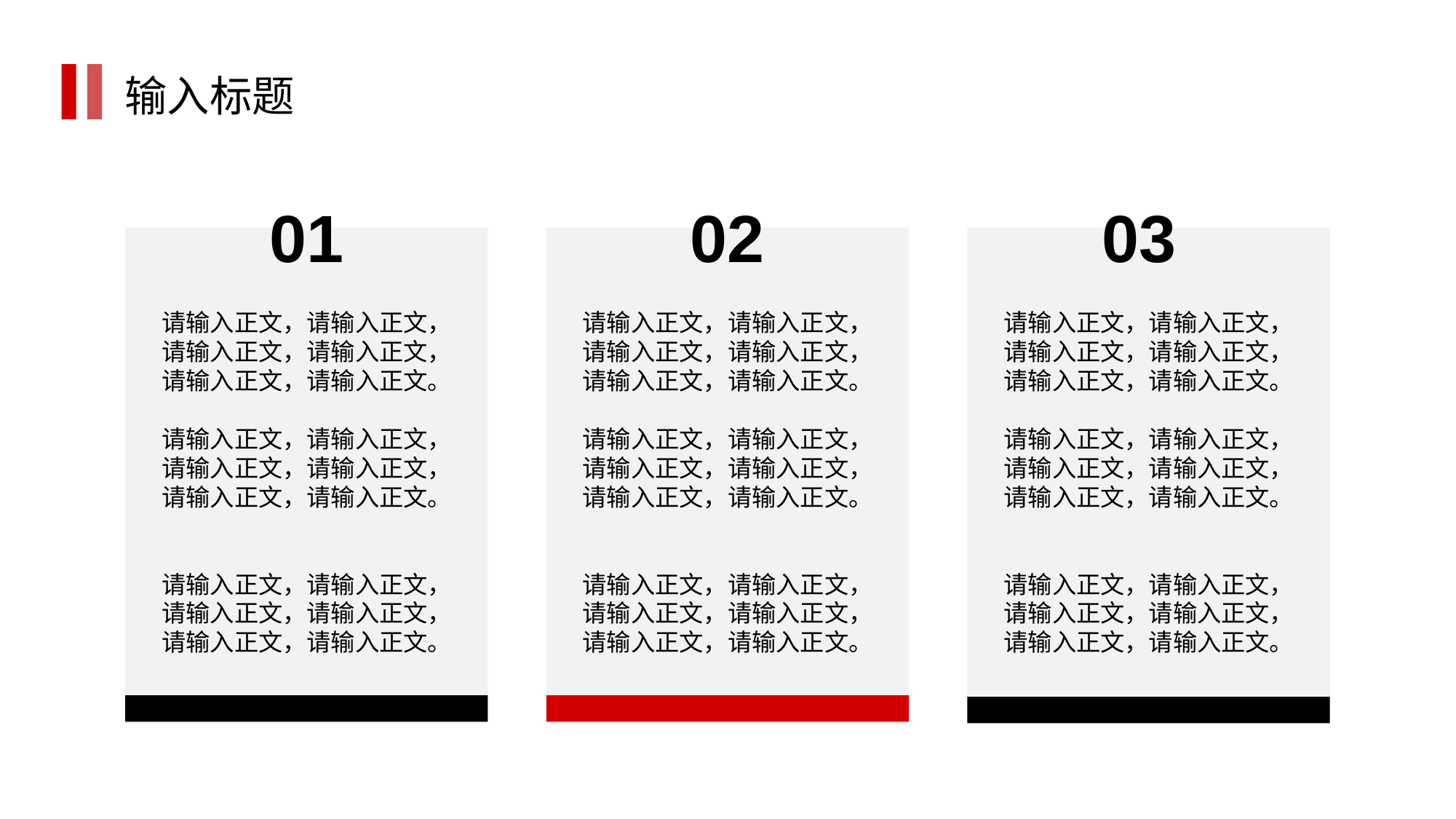

输入标题

01

请输入正文，请输入正文，请输入正文，请输入正文，请输入正文，请输入正文。

请输入正文，请输入正文，请输入正文，请输入正文，请输入正文，请输入正文。

请输入正文，请输入正文，请输入正文，请输入正文，请输入正文，请输入正文。

02

请输入正文，请输入正文，请输入正文，请输入正文，请输入正文，请输入正文。

请输入正文，请输入正文，请输入正文，请输入正文，请输入正文，请输入正文。

请输入正文，请输入正文，请输入正文，请输入正文，请输入正文，请输入正文。

03

请输入正文，请输入正文，请输入正文，请输入正文，请输入正文，请输入正文。

请输入正文，请输入正文，请输入正文，请输入正文，请输入正文，请输入正文。

请输入正文，请输入正文，请输入正文，请输入正文，请输入正文，请输入正文。